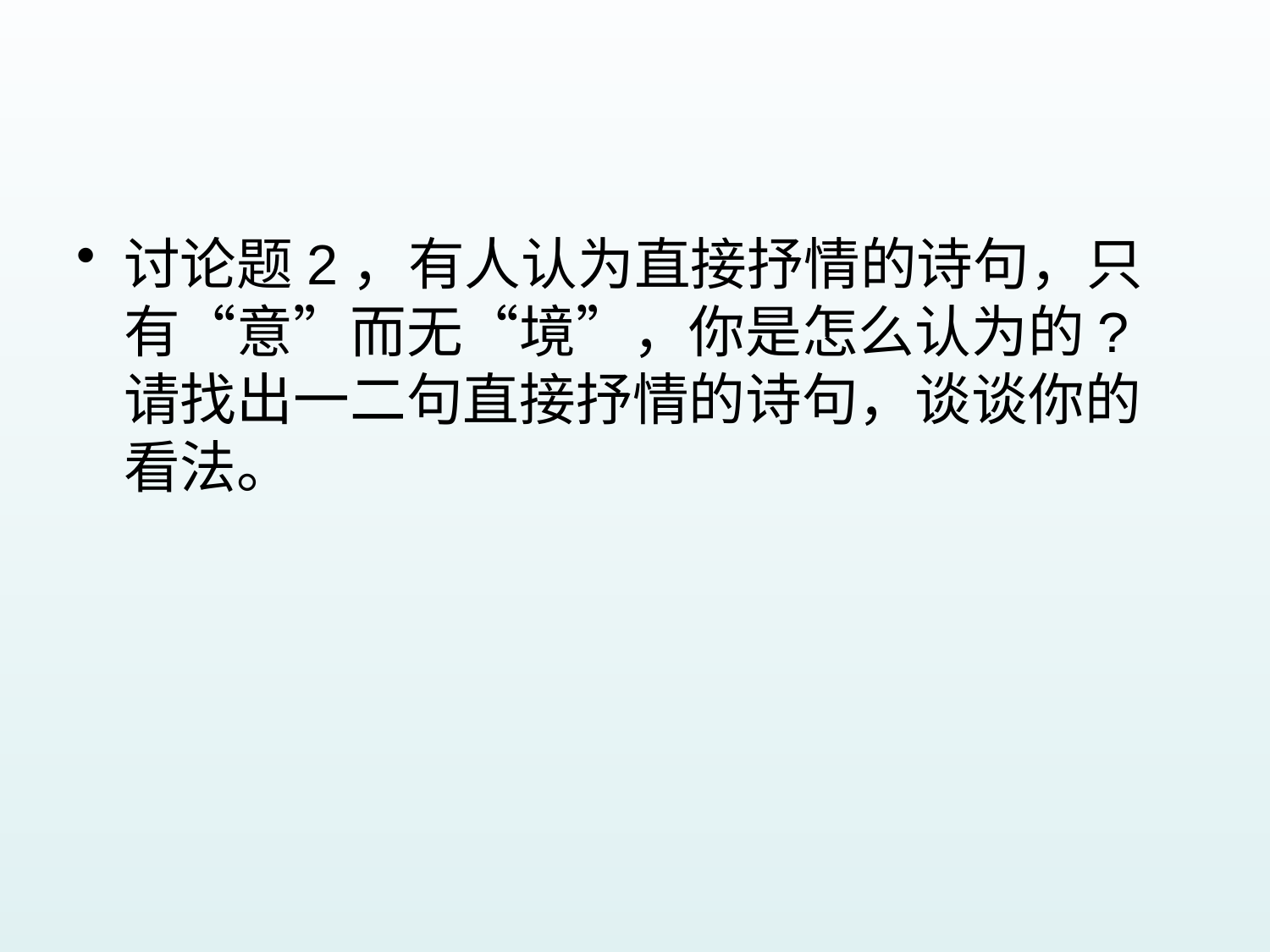

#
讨论题2，有人认为直接抒情的诗句，只有“意”而无“境”，你是怎么认为的?请找出一二句直接抒情的诗句，谈谈你的看法。